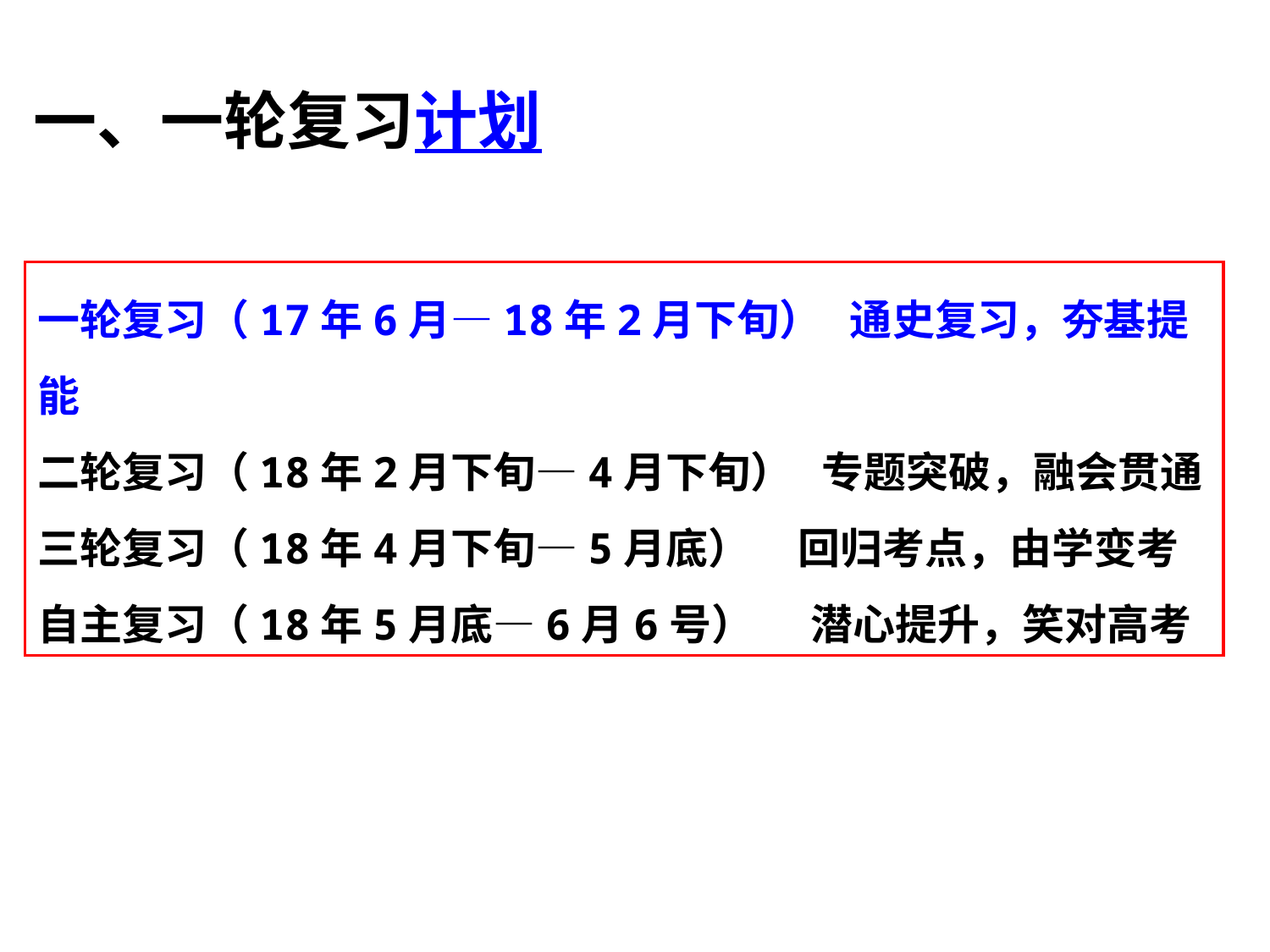

一、一轮复习计划
一轮复习（17年6月—18年2月下旬）   通史复习，夯基提能
二轮复习（18年2月下旬—4月下旬）   专题突破，融会贯通
三轮复习（18年4月下旬—5月底）     回归考点，由学变考
自主复习（18年5月底—6月6号）      潜心提升，笑对高考